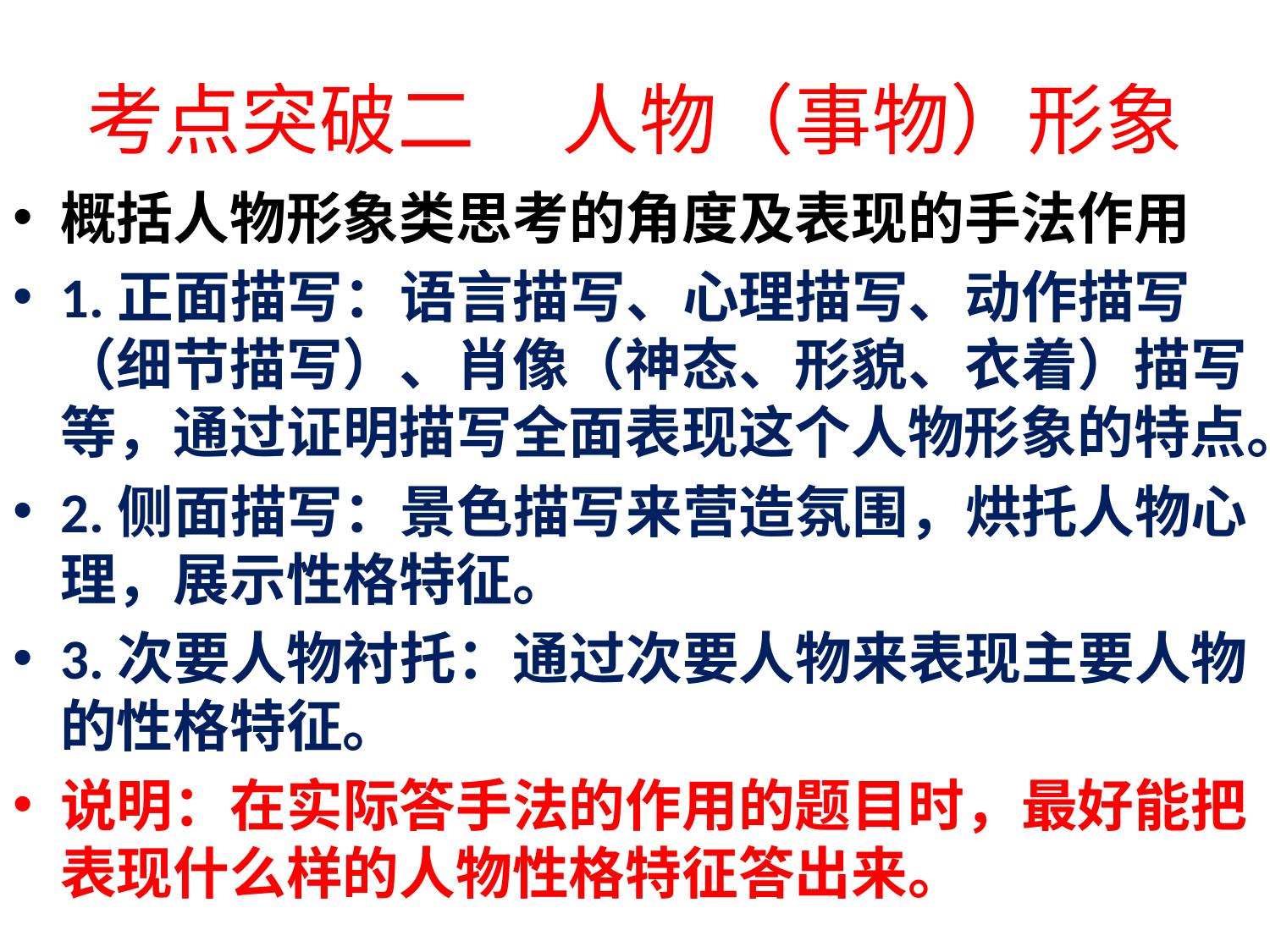

# 考点突破二     人物（事物）形象
概括人物形象类思考的角度及表现的手法作用
1.正面描写：语言描写、心理描写、动作描写（细节描写）、肖像（神态、形貌、衣着）描写等，通过证明描写全面表现这个人物形象的特点。
2.侧面描写：景色描写来营造氛围，烘托人物心理，展示性格特征。
3.次要人物衬托：通过次要人物来表现主要人物的性格特征。
说明：在实际答手法的作用的题目时，最好能把表现什么样的人物性格特征答出来。